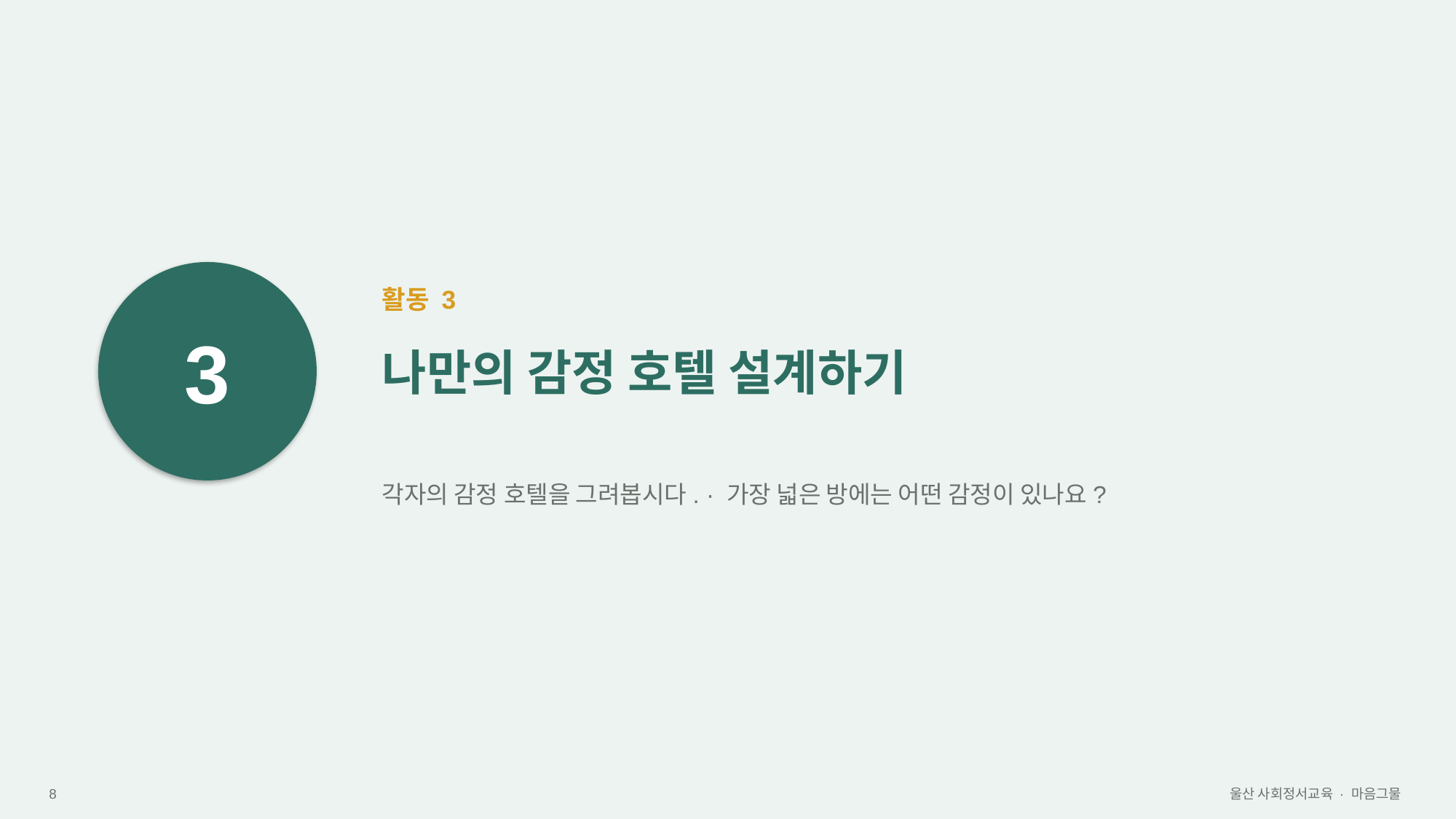

3
활동 3
나만의 감정 호텔 설계하기
각자의 감정 호텔을 그려봅시다. · 가장 넓은 방에는 어떤 감정이 있나요?
8
울산 사회정서교육 · 마음그물